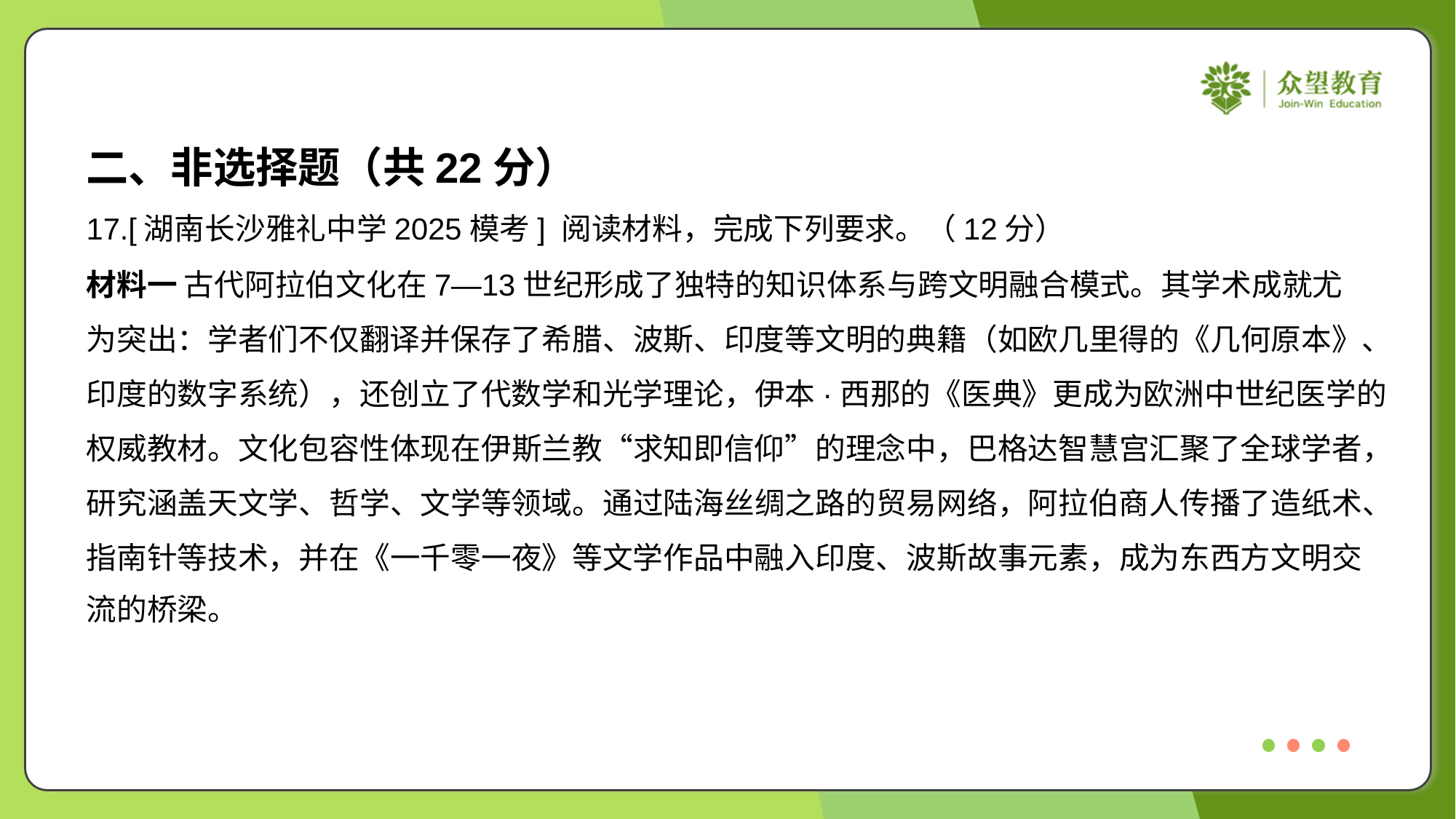

二、非选择题（共22分）
17.[湖南长沙雅礼中学2025模考] 阅读材料，完成下列要求。（12分）
材料一 古代阿拉伯文化在7—13世纪形成了独特的知识体系与跨文明融合模式。其学术成就尤
为突出：学者们不仅翻译并保存了希腊、波斯、印度等文明的典籍（如欧几里得的《几何原本》、
印度的数字系统），还创立了代数学和光学理论，伊本·西那的《医典》更成为欧洲中世纪医学的
权威教材。文化包容性体现在伊斯兰教“求知即信仰”的理念中，巴格达智慧宫汇聚了全球学者，
研究涵盖天文学、哲学、文学等领域。通过陆海丝绸之路的贸易网络，阿拉伯商人传播了造纸术、
指南针等技术，并在《一千零一夜》等文学作品中融入印度、波斯故事元素，成为东西方文明交
流的桥梁。